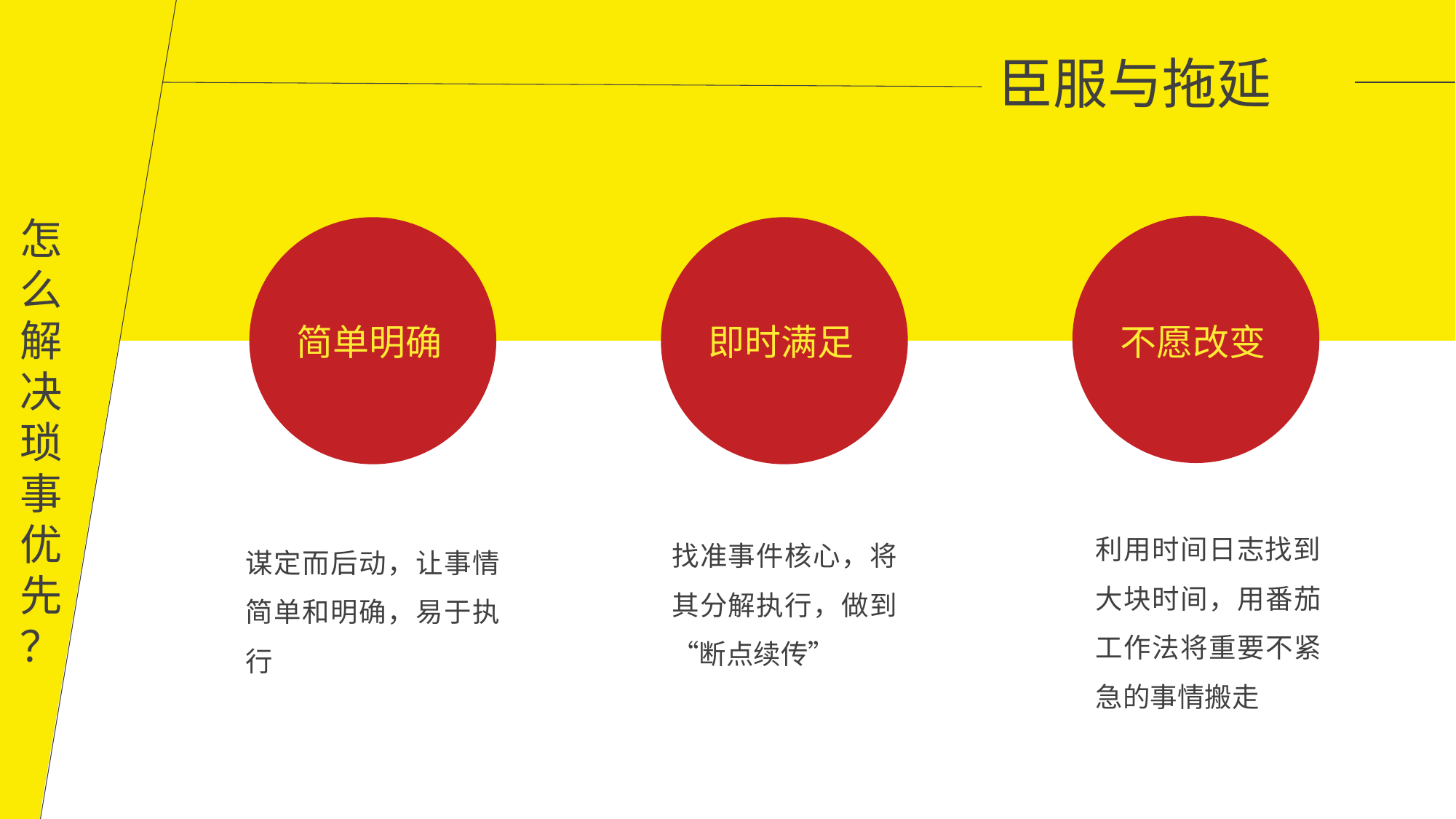

臣服与拖延
怎么解决琐事优先？

简单明确
即时满足
不愿改变

利用时间日志找到大块时间，用番茄工作法将重要不紧急的事情搬走
找准事件核心，将其分解执行，做到“断点续传”
谋定而后动，让事情简单和明确，易于执行